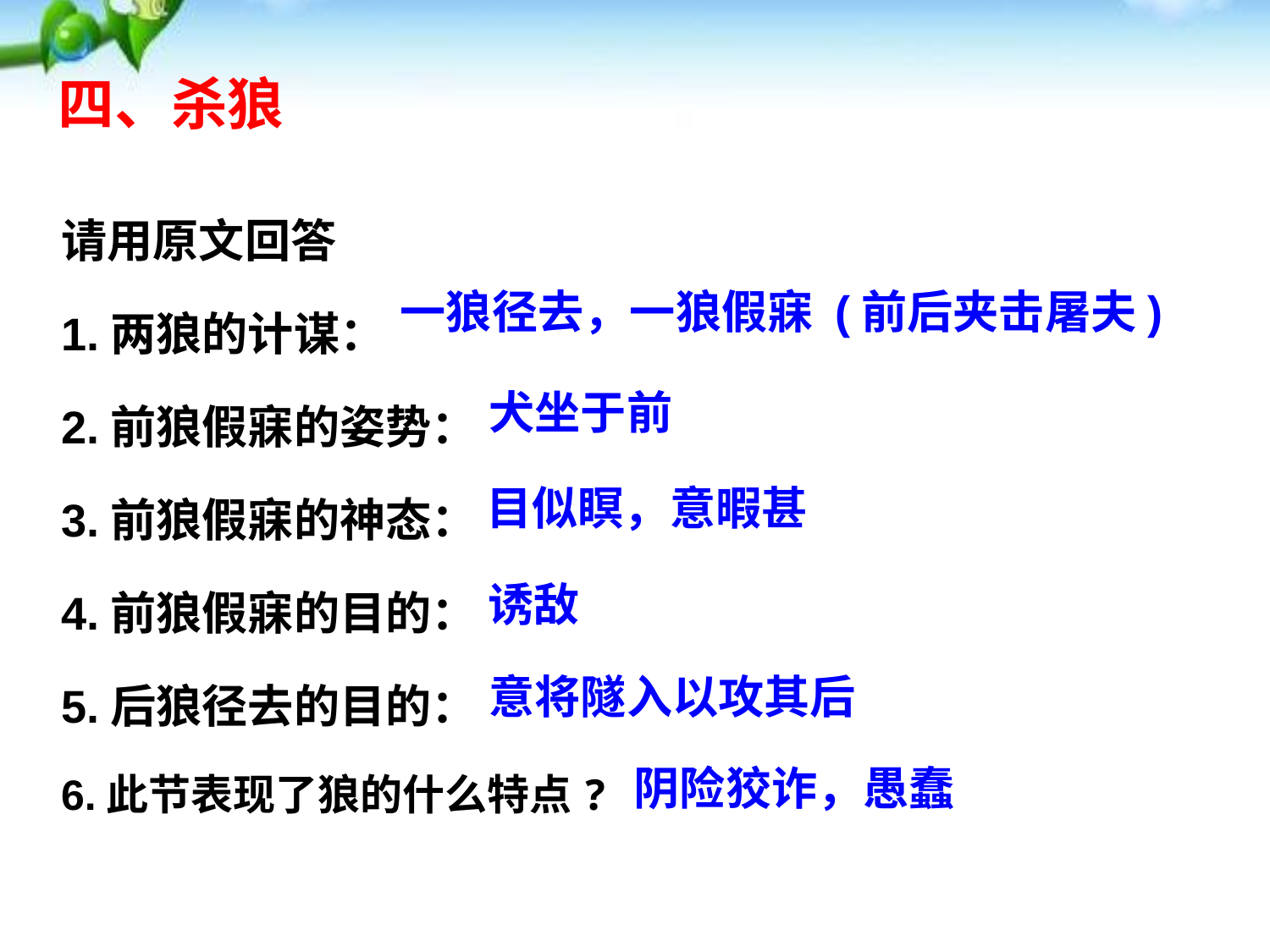

四、杀狼
请用原文回答
1.两狼的计谋：
2.前狼假寐的姿势：
3.前狼假寐的神态：
4.前狼假寐的目的：
5.后狼径去的目的：
6.此节表现了狼的什么特点?
一狼径去，一狼假寐 (前后夹击屠夫)
犬坐于前
目似瞑，意暇甚
诱敌
意将隧入以攻其后
阴险狡诈，愚蠢